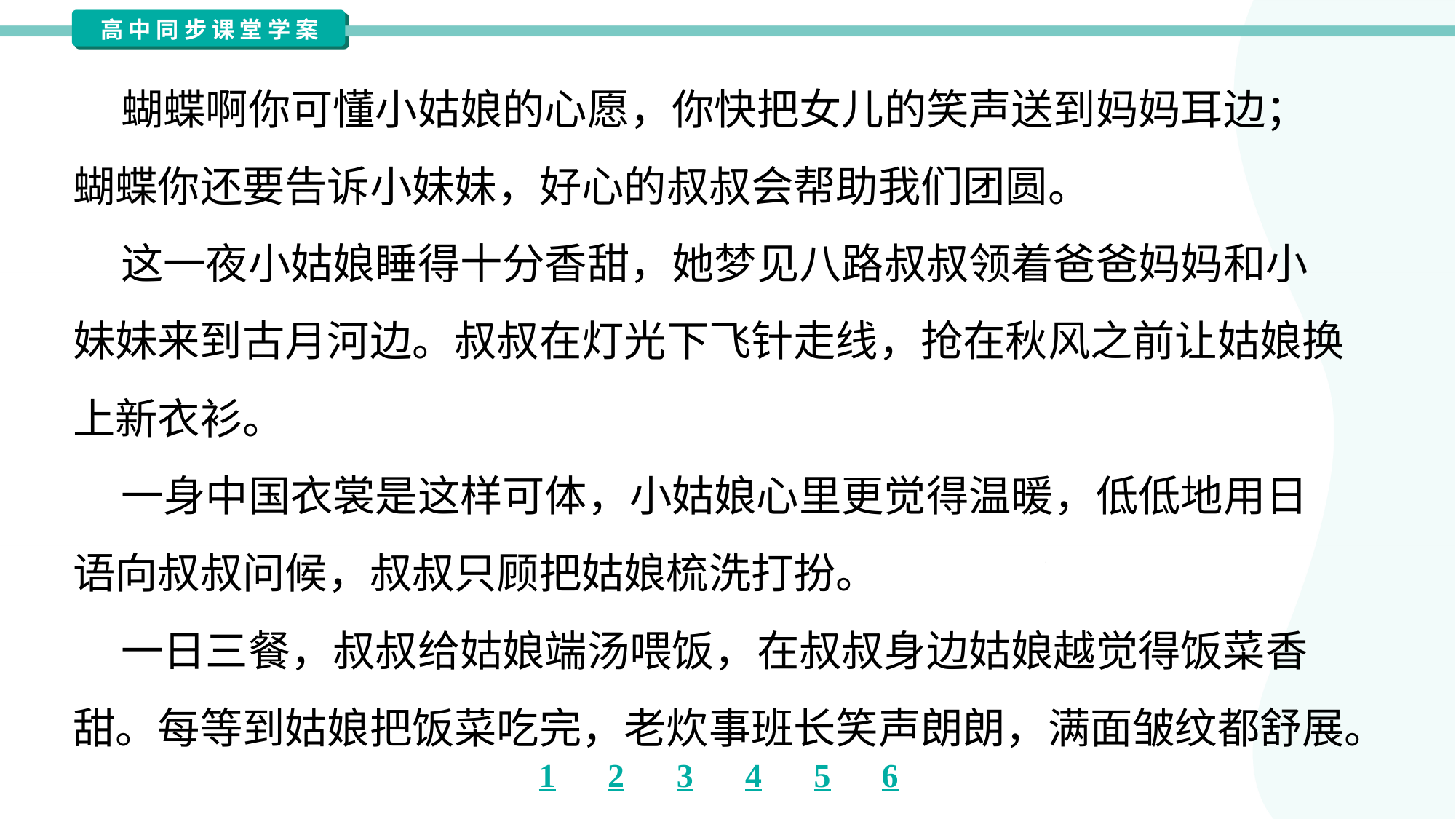

蝴蝶啊你可懂小姑娘的心愿，你快把女儿的笑声送到妈妈耳边；
蝴蝶你还要告诉小妹妹，好心的叔叔会帮助我们团圆。
    这一夜小姑娘睡得十分香甜，她梦见八路叔叔领着爸爸妈妈和小
妹妹来到古月河边。叔叔在灯光下飞针走线，抢在秋风之前让姑娘换
上新衣衫。
    一身中国衣裳是这样可体，小姑娘心里更觉得温暖，低低地用日
语向叔叔问候，叔叔只顾把姑娘梳洗打扮。
    一日三餐，叔叔给姑娘端汤喂饭，在叔叔身边姑娘越觉得饭菜香
甜。每等到姑娘把饭菜吃完，老炊事班长笑声朗朗，满面皱纹都舒展。